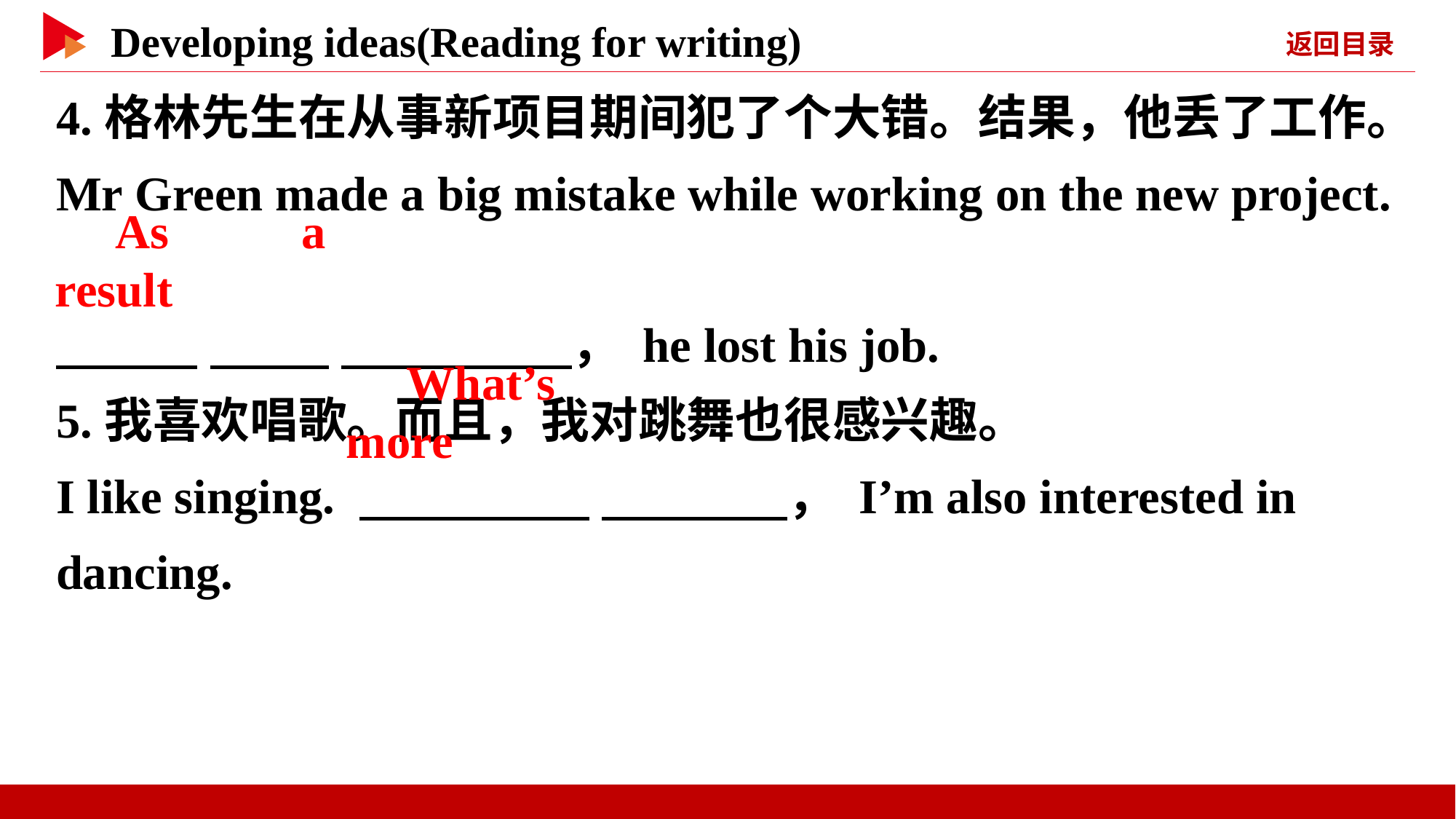

4.格林先生在从事新项目期间犯了个大错。结果，他丢了工作。
Mr Green made a big mistake while working on the new project.
　    　 　  　 　            　， he lost his job.
5.我喜欢唱歌。而且，我对跳舞也很感兴趣。
I like singing. 　            　 　        　， I’m also interested in dancing.
　As　 　a　 　result
　What’s　 　more